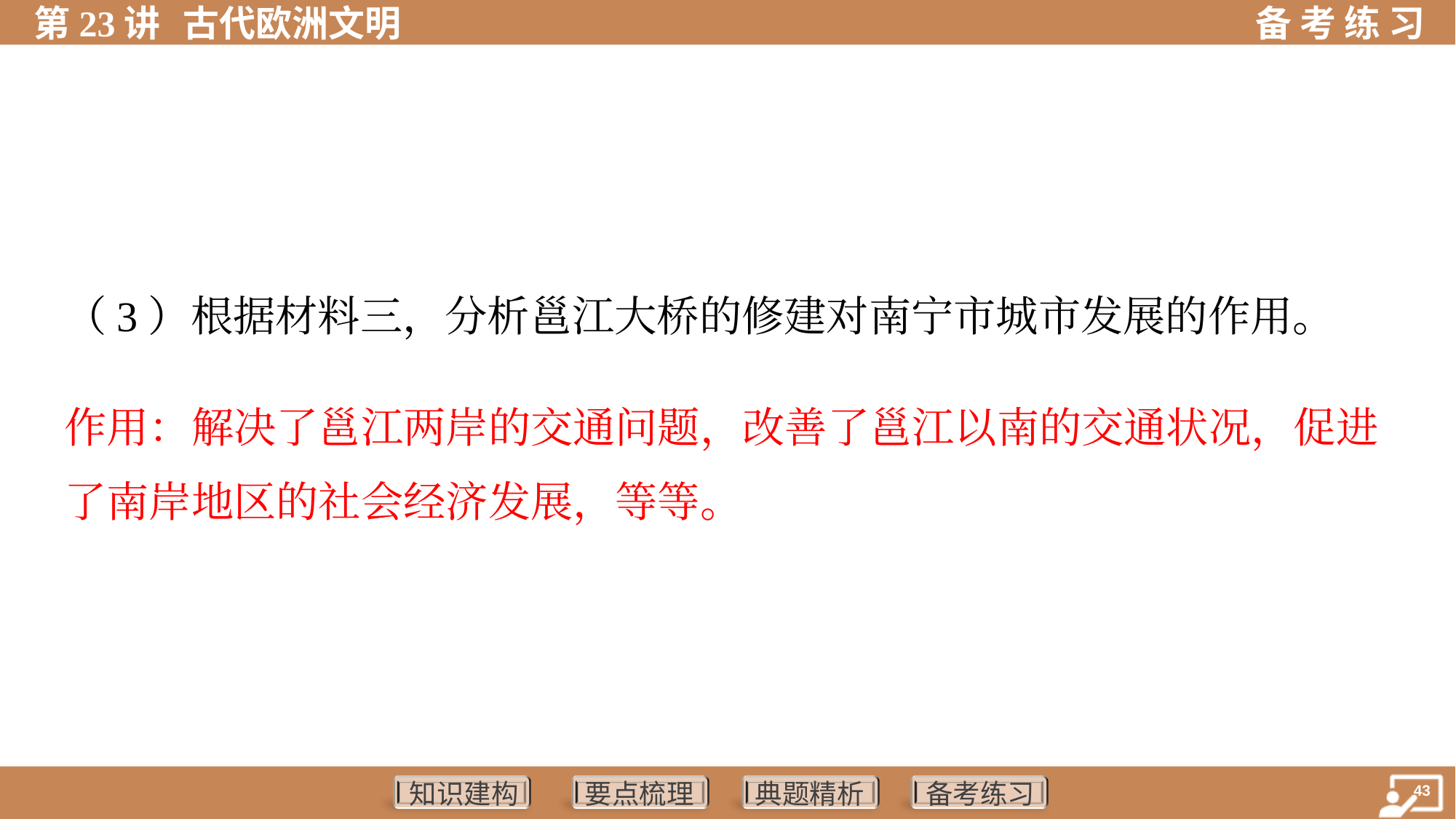

（3）根据材料三，分析邕江大桥的修建对南宁市城市发展的作用。
作用：解决了邕江两岸的交通问题，改善了邕江以南的交通状况，促进
了南岸地区的社会经济发展，等等。